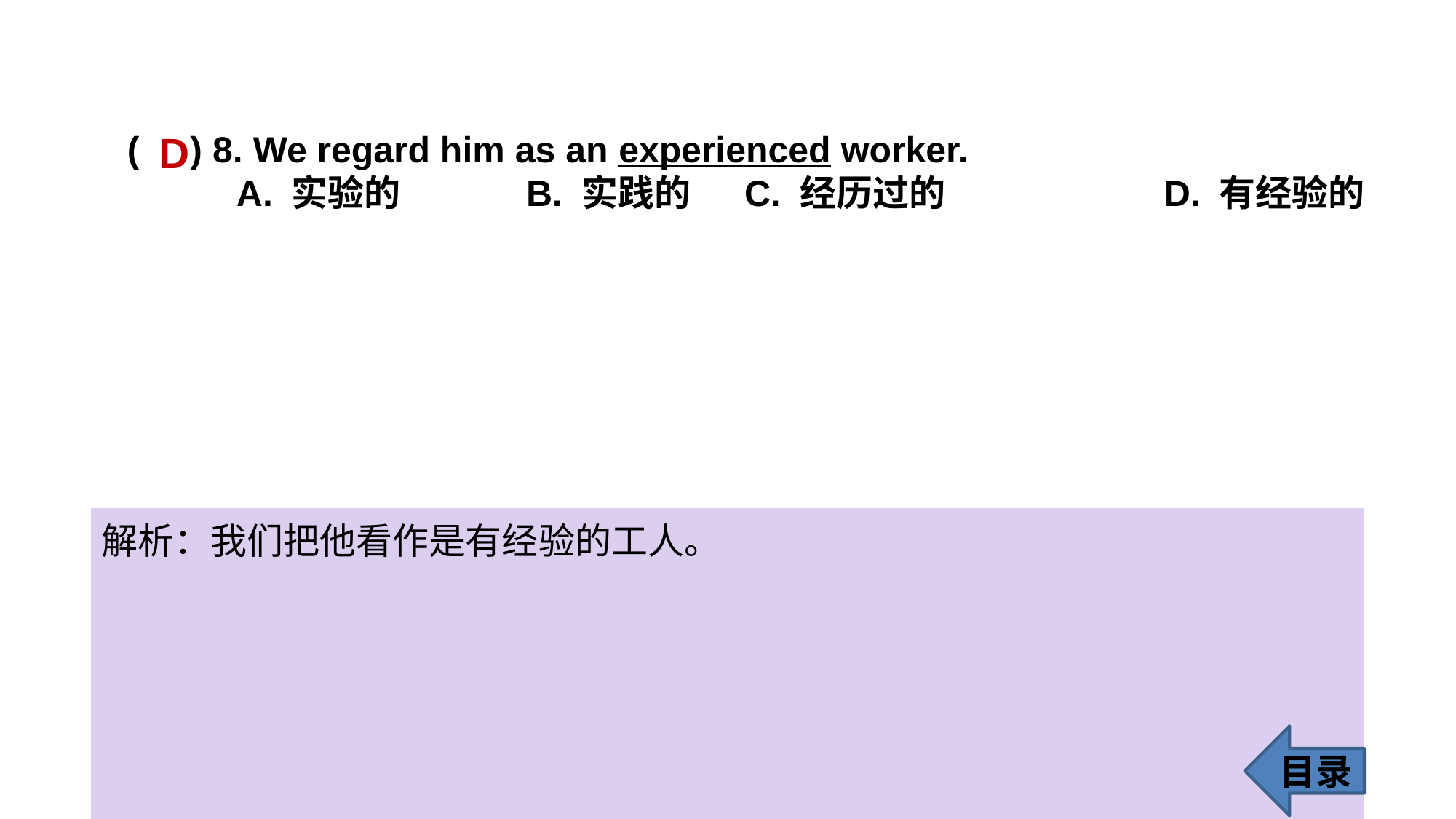

D
(     ) 8. We regard him as an experienced worker.
A. 实验的	 B. 实践的	 C. 经历过的 		D. 有经验的

解析：我们把他看作是有经验的工人。
目录
14